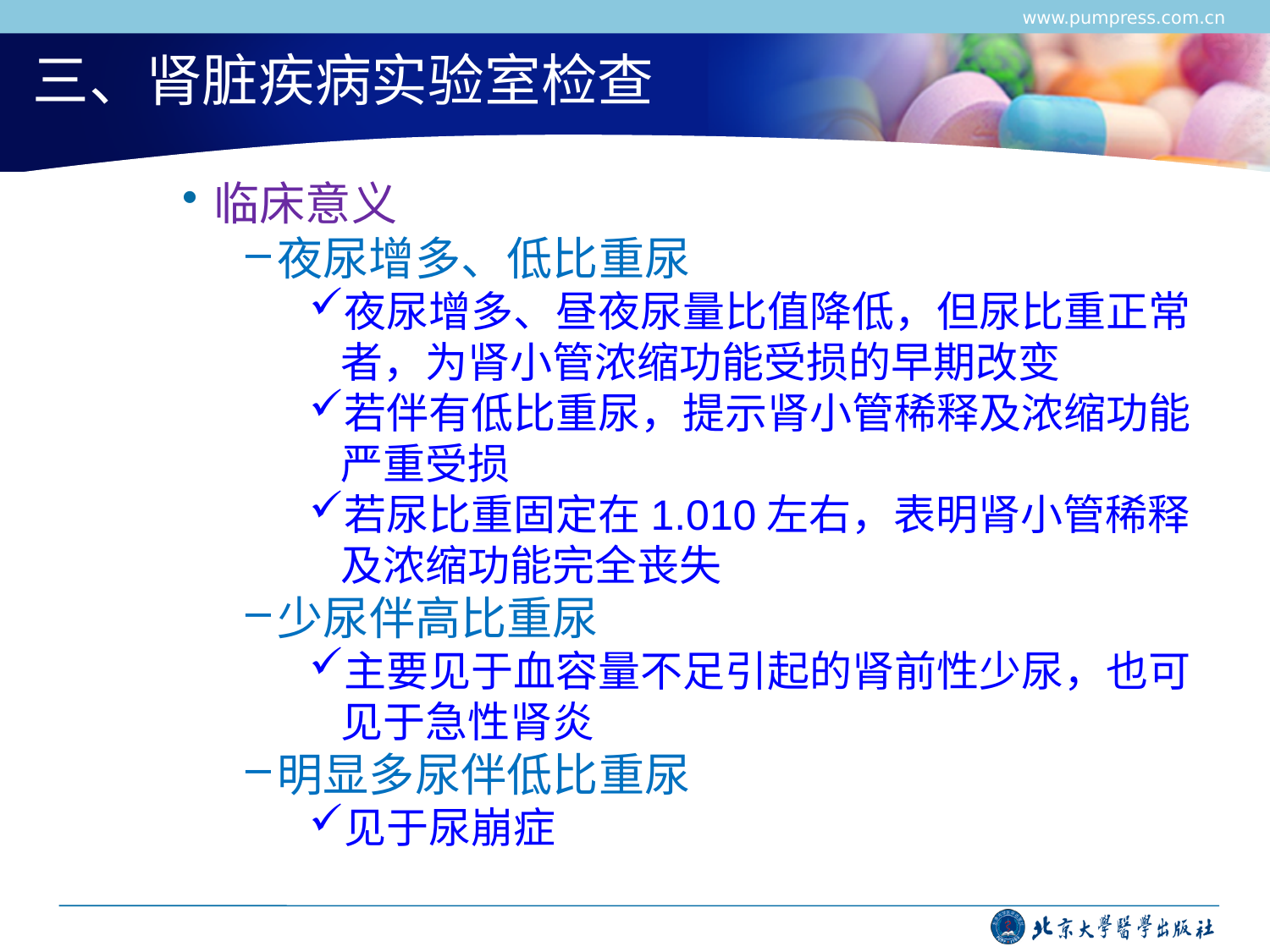

www.pumpress.com.cn
# 三、肾脏疾病实验室检查
临床意义
夜尿增多、低比重尿
夜尿增多、昼夜尿量比值降低，但尿比重正常者，为肾小管浓缩功能受损的早期改变
若伴有低比重尿，提示肾小管稀释及浓缩功能严重受损
若尿比重固定在1.010左右，表明肾小管稀释及浓缩功能完全丧失
少尿伴高比重尿
主要见于血容量不足引起的肾前性少尿，也可见于急性肾炎
明显多尿伴低比重尿
见于尿崩症